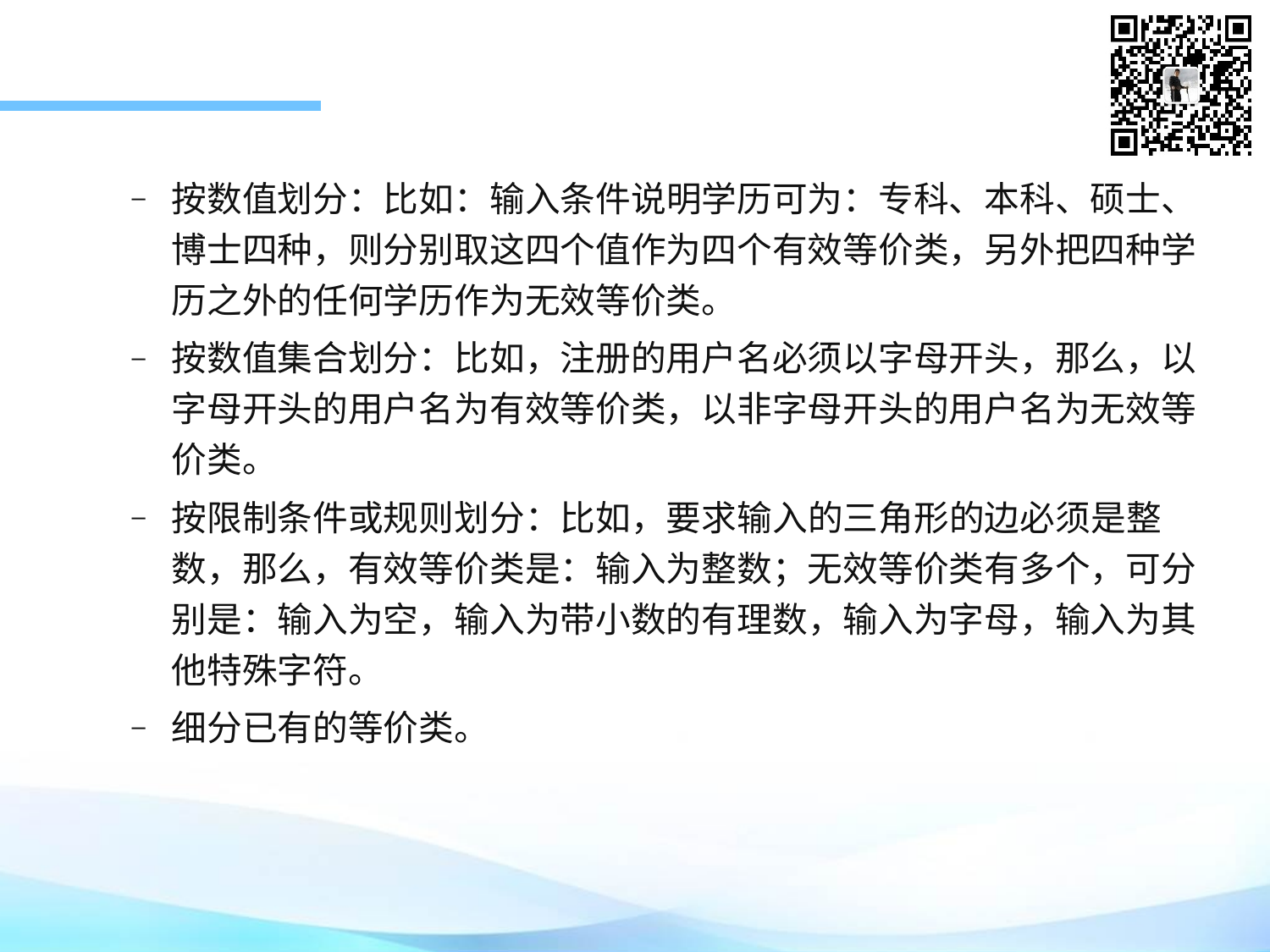

按数值划分：比如：输入条件说明学历可为：专科、本科、硕士、博士四种，则分别取这四个值作为四个有效等价类，另外把四种学历之外的任何学历作为无效等价类。
按数值集合划分：比如，注册的用户名必须以字母开头，那么，以字母开头的用户名为有效等价类，以非字母开头的用户名为无效等价类。
按限制条件或规则划分：比如，要求输入的三角形的边必须是整数，那么，有效等价类是：输入为整数；无效等价类有多个，可分别是：输入为空，输入为带小数的有理数，输入为字母，输入为其他特殊字符。
细分已有的等价类。